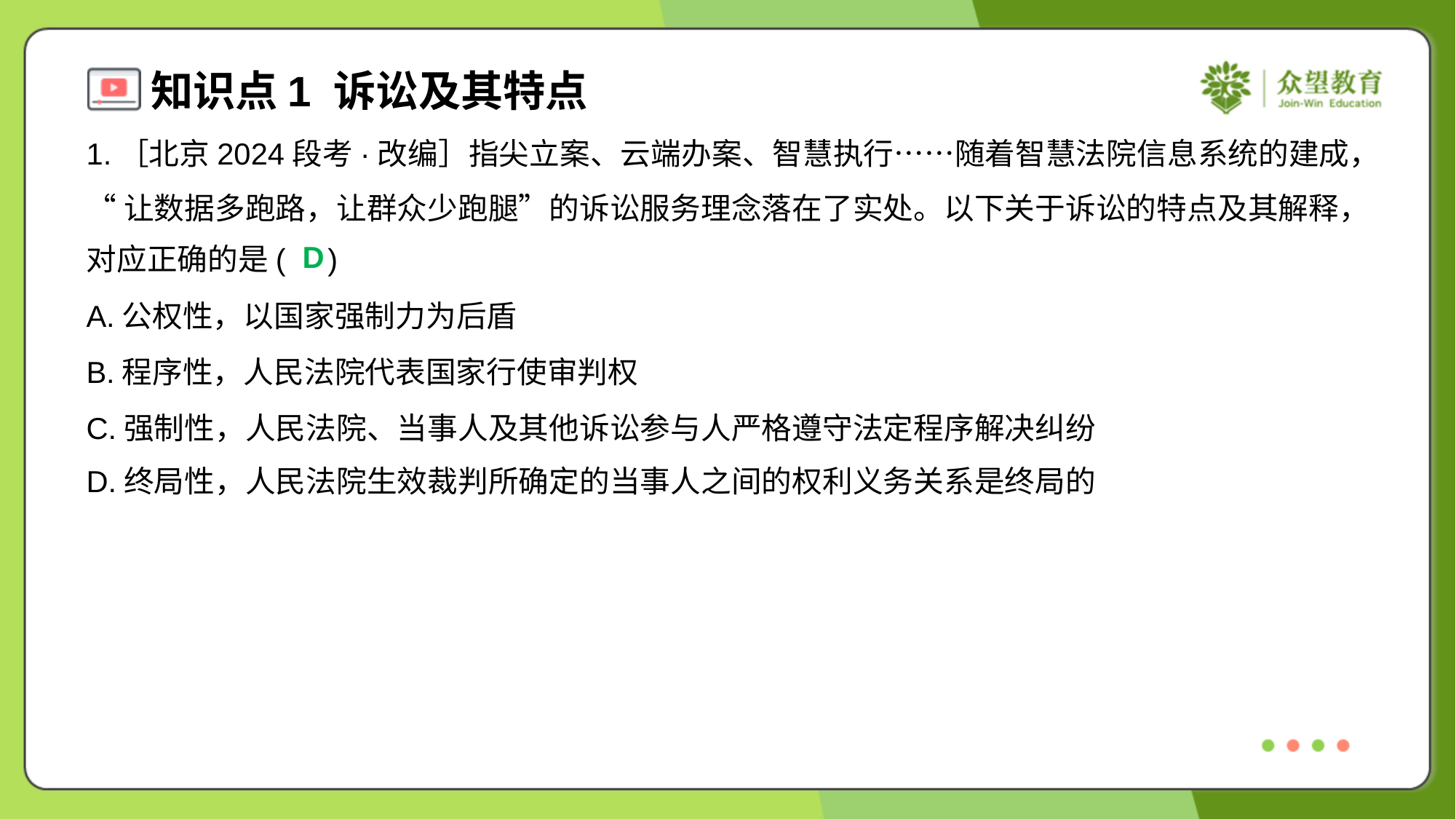

1.［北京2024段考·改编］指尖立案、云端办案、智慧执行……随着智慧法院信息系统的建成，
“让数据多跑路，让群众少跑腿”的诉讼服务理念落在了实处。以下关于诉讼的特点及其解释，
对应正确的是(     )
D
A.公权性，以国家强制力为后盾
B.程序性，人民法院代表国家行使审判权
C.强制性，人民法院、当事人及其他诉讼参与人严格遵守法定程序解决纠纷
D.终局性，人民法院生效裁判所确定的当事人之间的权利义务关系是终局的